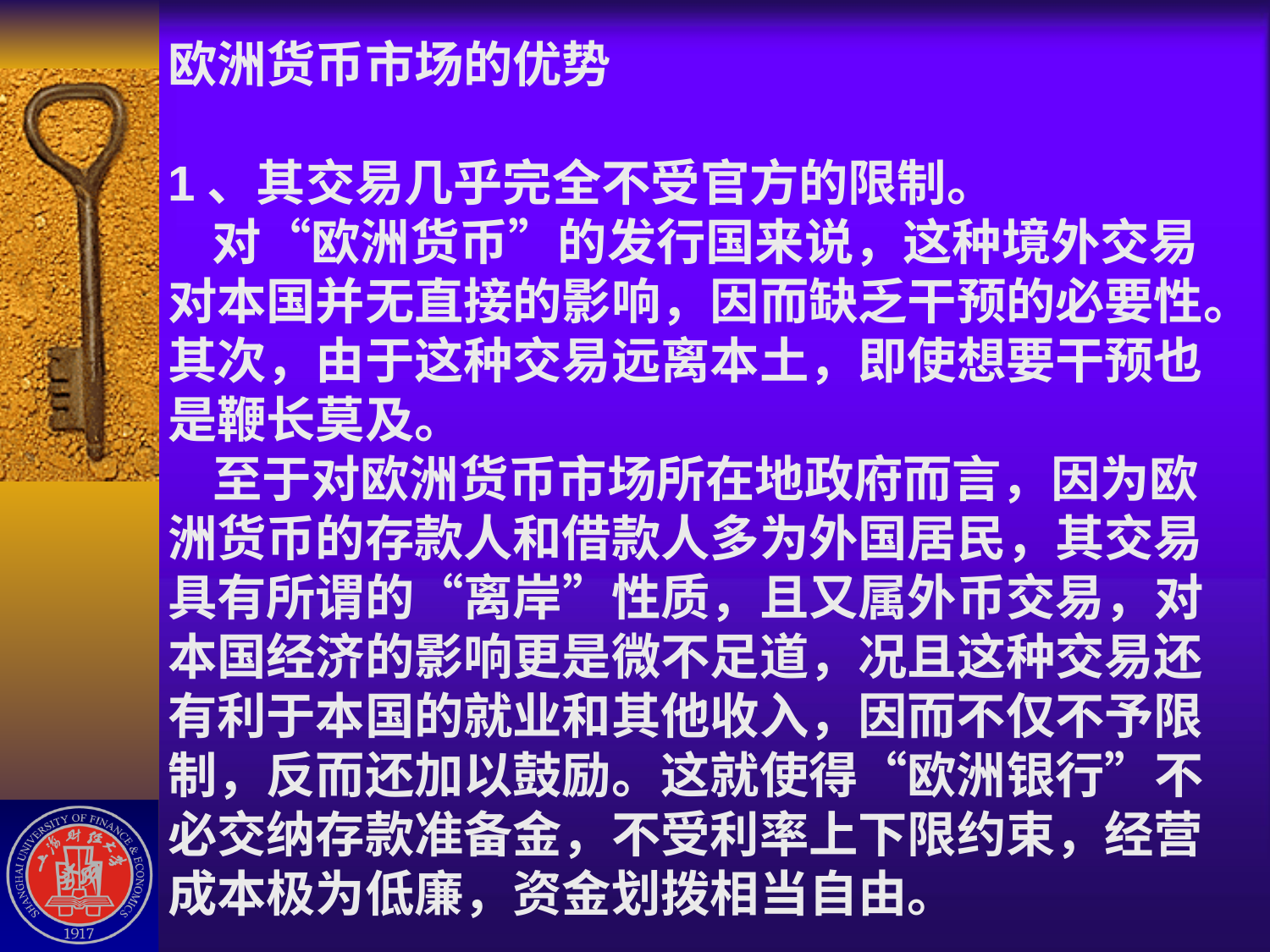

# 欧洲货币市场的优势 1、其交易几乎完全不受官方的限制。 对“欧洲货币”的发行国来说，这种境外交易对本国并无直接的影响，因而缺乏干预的必要性。其次，由于这种交易远离本土，即使想要干预也是鞭长莫及。 至于对欧洲货币市场所在地政府而言，因为欧洲货币的存款人和借款人多为外国居民，其交易具有所谓的“离岸”性质，且又属外币交易，对本国经济的影响更是微不足道，况且这种交易还有利于本国的就业和其他收入，因而不仅不予限制，反而还加以鼓励。这就使得“欧洲银行”不必交纳存款准备金，不受利率上下限约束，经营成本极为低廉，资金划拨相当自由。